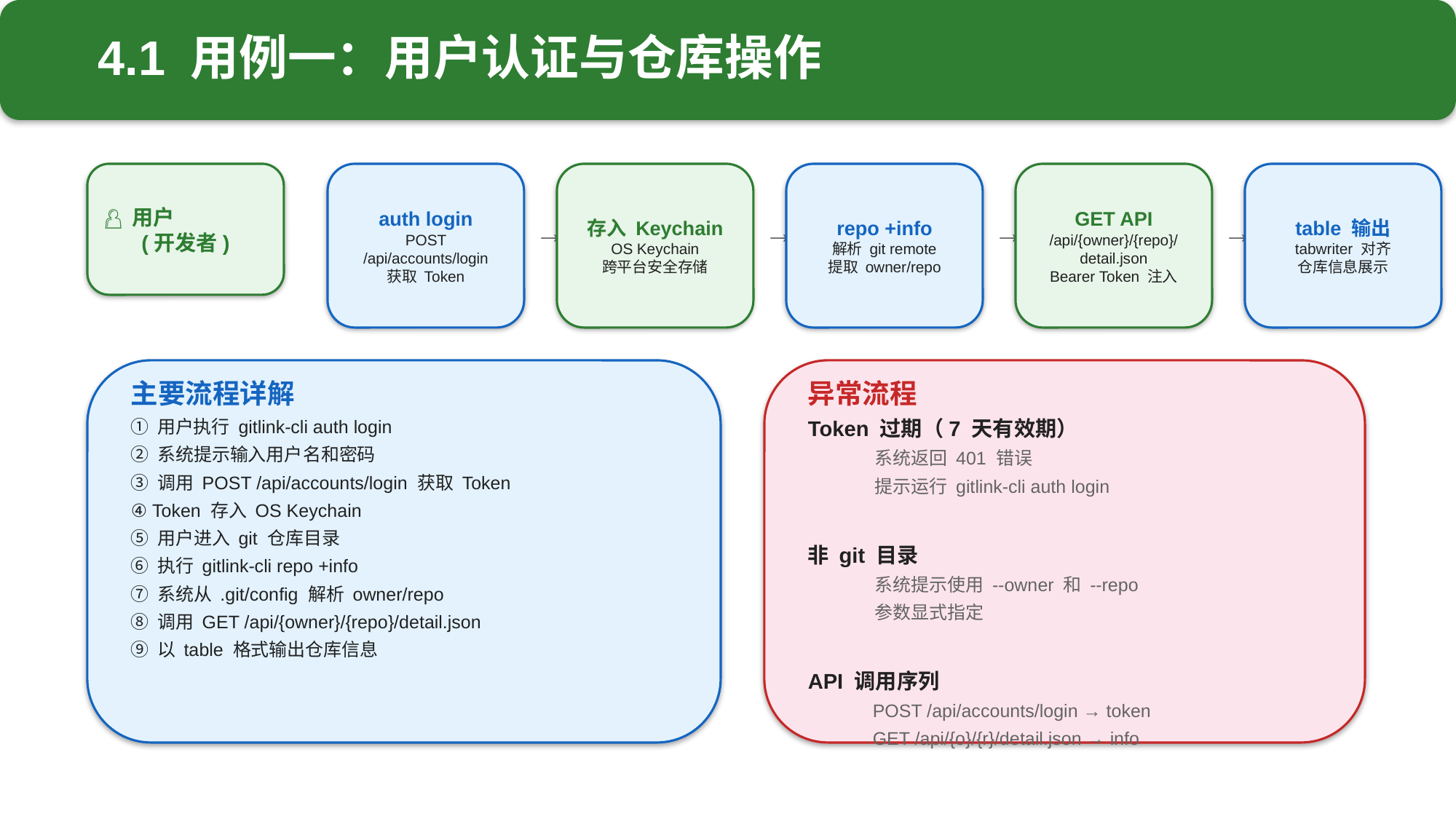

4.1 用例一：用户认证与仓库操作
👤 用户
(开发者)
auth login
POST /api/accounts/login
获取 Token
存入 Keychain
OS Keychain
跨平台安全存储
repo +info
解析 git remote
提取 owner/repo
GET API
/api/{owner}/{repo}/detail.json
Bearer Token 注入
table 输出
tabwriter 对齐
仓库信息展示
→
→
→
→

主要流程详解
① 用户执行 gitlink-cli auth login
② 系统提示输入用户名和密码
③ 调用 POST /api/accounts/login 获取 Token
④ Token 存入 OS Keychain
⑤ 用户进入 git 仓库目录
⑥ 执行 gitlink-cli repo +info
⑦ 系统从 .git/config 解析 owner/repo
⑧ 调用 GET /api/{owner}/{repo}/detail.json
⑨ 以 table 格式输出仓库信息
异常流程
Token 过期（7 天有效期）
  系统返回 401 错误
  提示运行 gitlink-cli auth login

非 git 目录
  系统提示使用 --owner 和 --repo
  参数显式指定

API 调用序列
  POST /api/accounts/login → token
  GET /api/{o}/{r}/detail.json → info